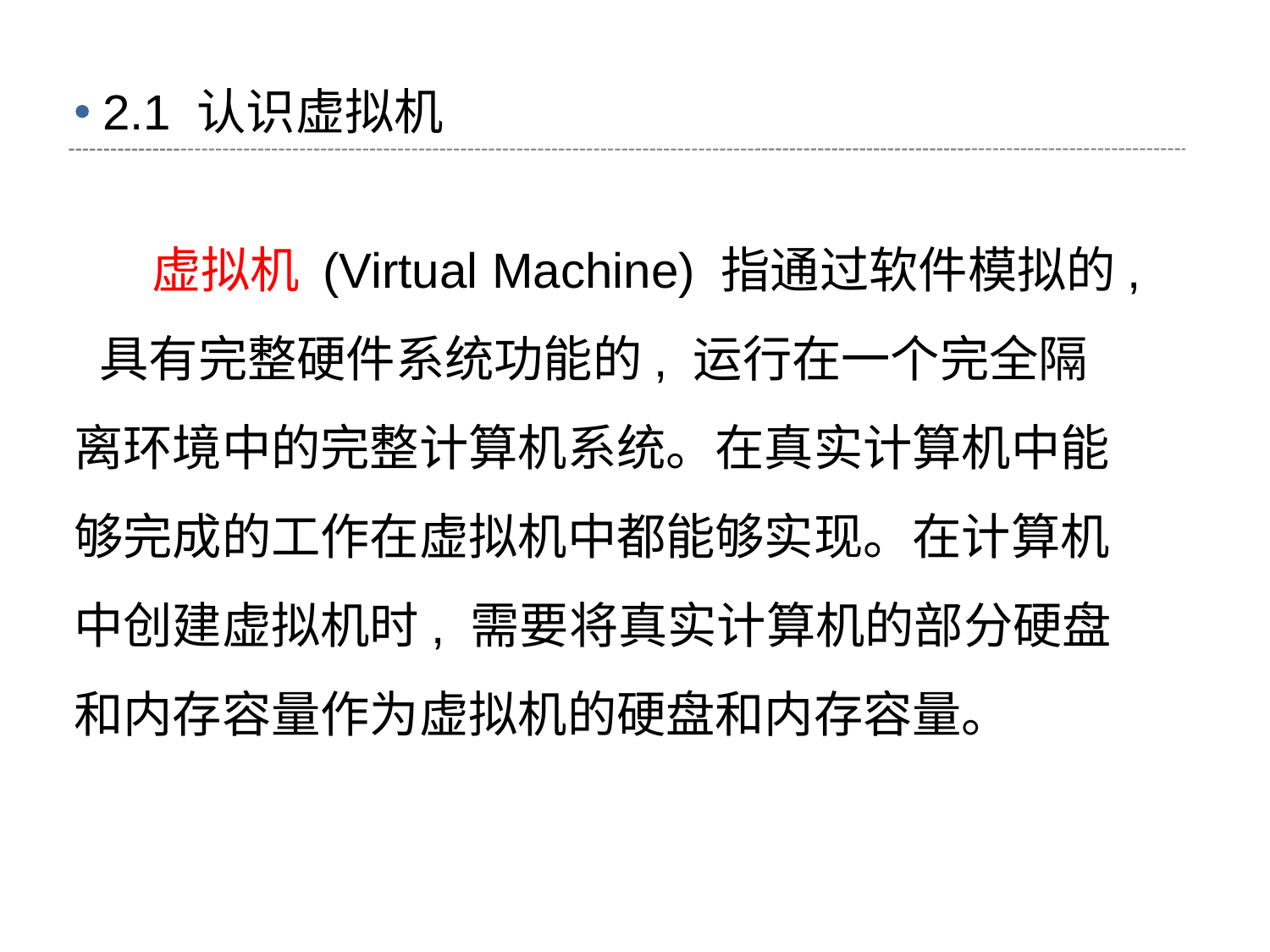

2.1 认识虚拟机
      虚拟机 (Virtual Machine) 指通过软件模拟的, 具有完整硬件系统功能的, 运行在一个完全隔离环境中的完整计算机系统。在真实计算机中能够完成的工作在虚拟机中都能够实现。在计算机中创建虚拟机时, 需要将真实计算机的部分硬盘和内存容量作为虚拟机的硬盘和内存容量。
点击请替换文字内容